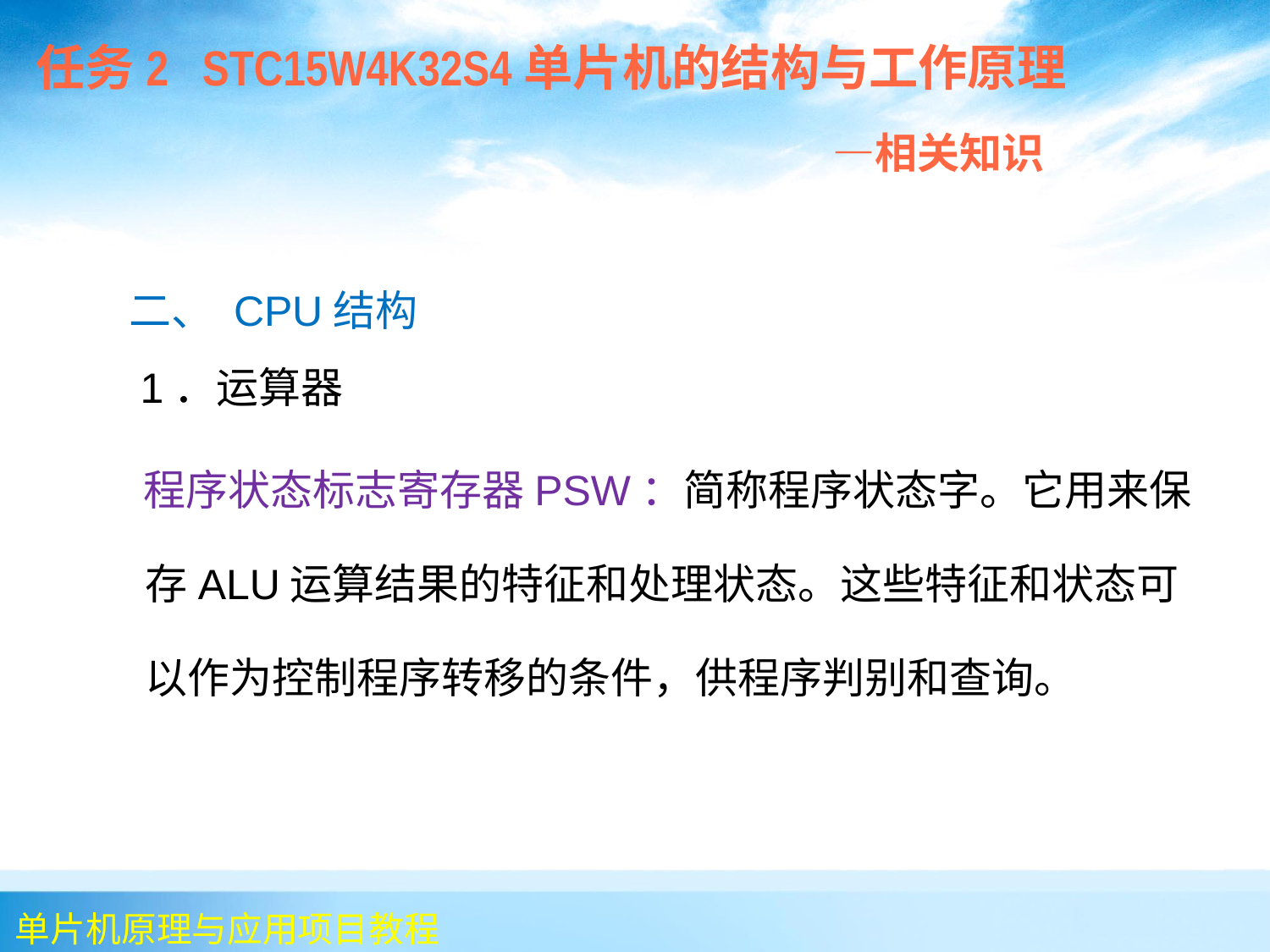

任务2   STC15W4K32S4单片机的结构与工作原理
                                                                       —相关知识
  二、 CPU结构
   1．运算器
   程序状态标志寄存器PSW：简称程序状态字。它用来保存ALU运算结果的特征和处理状态。这些特征和状态可以作为控制程序转移的条件，供程序判别和查询。